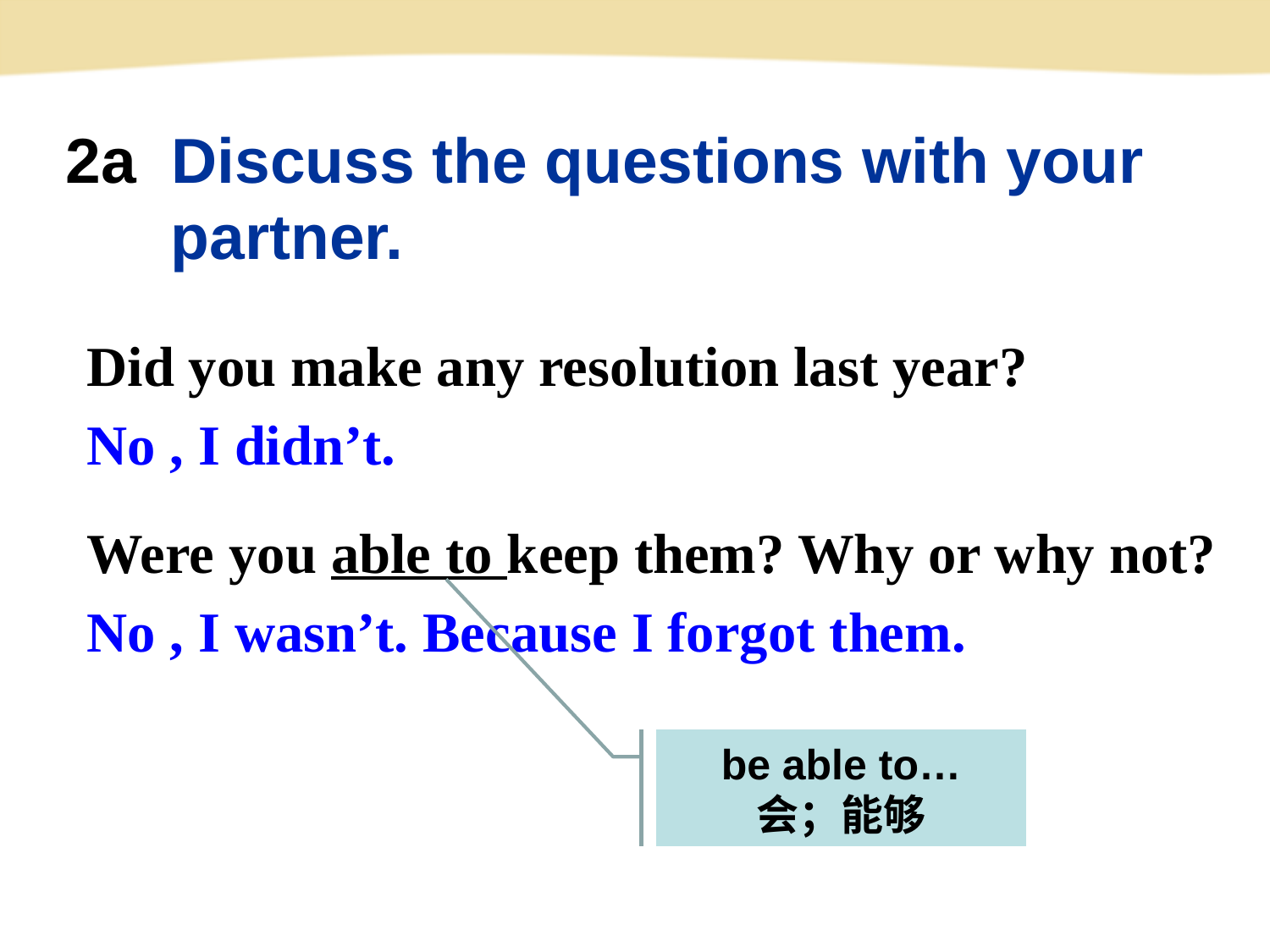

# 2a  Discuss the questions with your partner.
Did you make any resolution last year?
No , I didn’t.

Were you able to keep them? Why or why not?
No , I wasn’t. Because I forgot them.
be able to…
会；能够